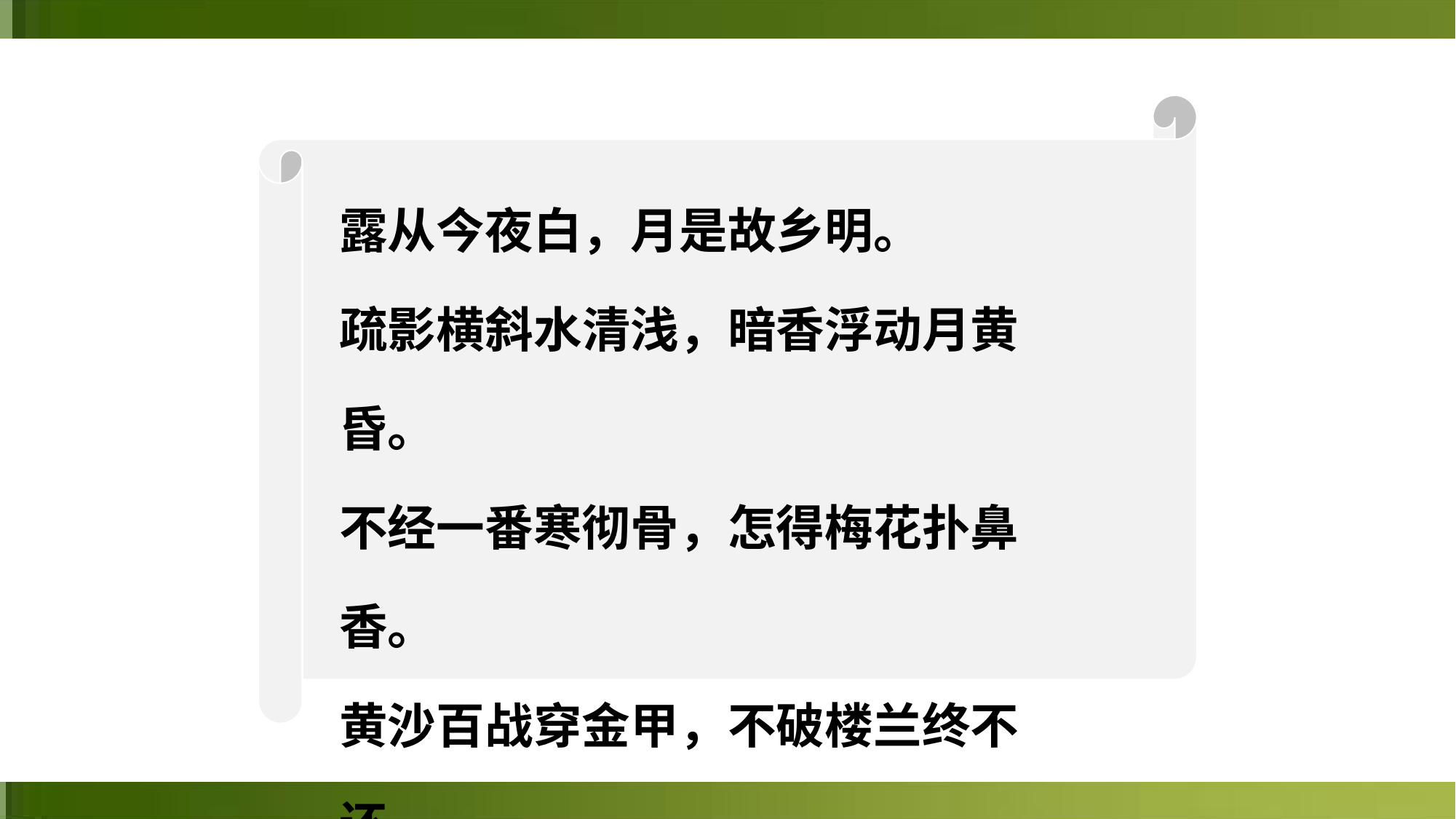

露从今夜白，月是故乡明。
疏影横斜水清浅，暗香浮动月黄昏。
不经一番寒彻骨，怎得梅花扑鼻香。
黄沙百战穿金甲，不破楼兰终不还。
苟利国家生死以，岂因祸福避趋之！